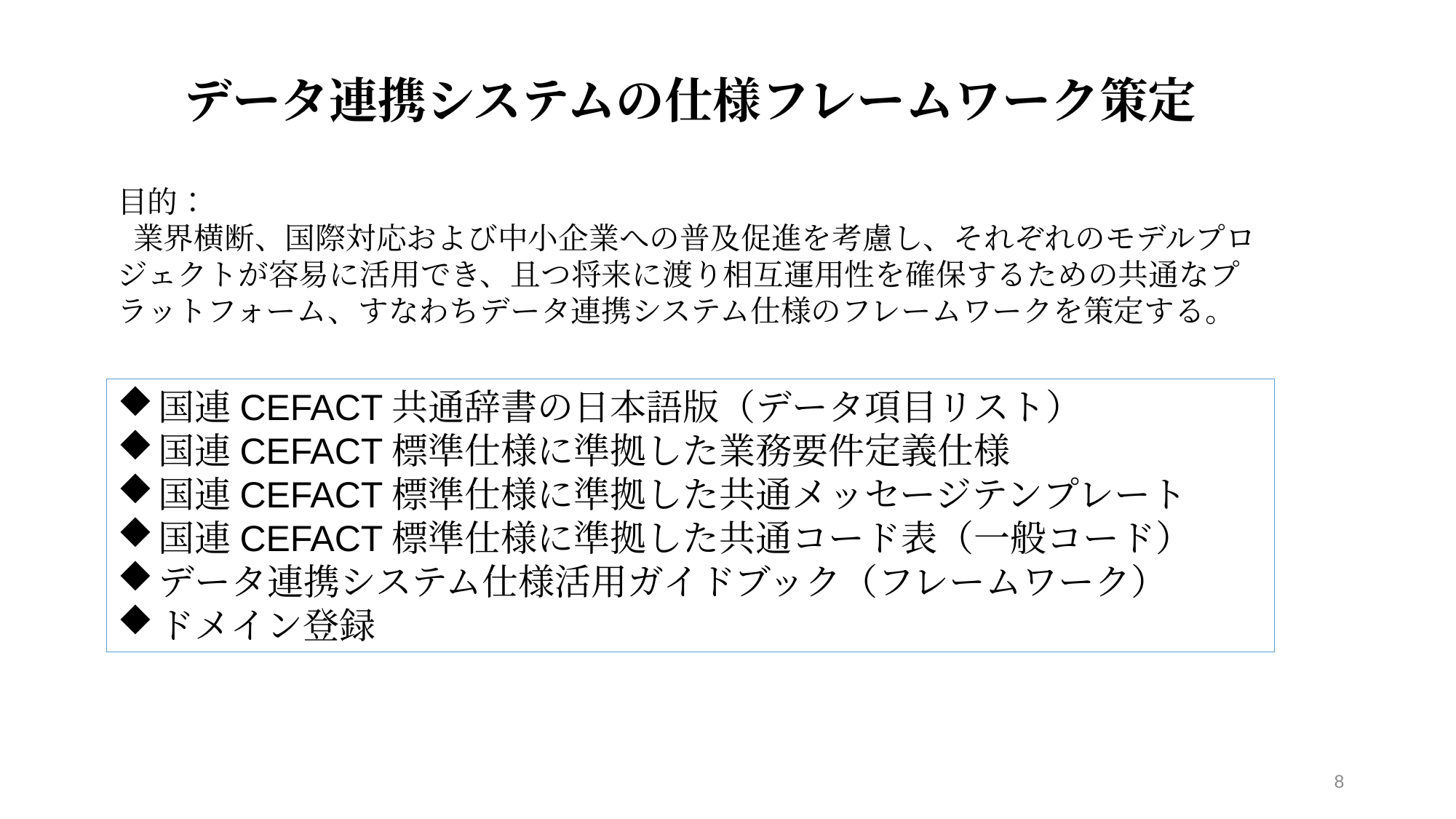

データ連携システムの仕様フレームワーク策定
目的：
業界横断、国際対応および中小企業への普及促進を考慮し、それぞれのモデルプロジェクトが容易に活用でき、且つ将来に渡り相互運用性を確保するための共通なプラットフォーム、すなわちデータ連携システム仕様のフレームワークを策定する。
国連CEFACT共通辞書の日本語版（データ項目リスト）
国連CEFACT標準仕様に準拠した業務要件定義仕様
国連CEFACT標準仕様に準拠した共通メッセージテンプレート
国連CEFACT標準仕様に準拠した共通コード表（一般コード）
データ連携システム仕様活用ガイドブック（フレームワーク）
ドメイン登録
8